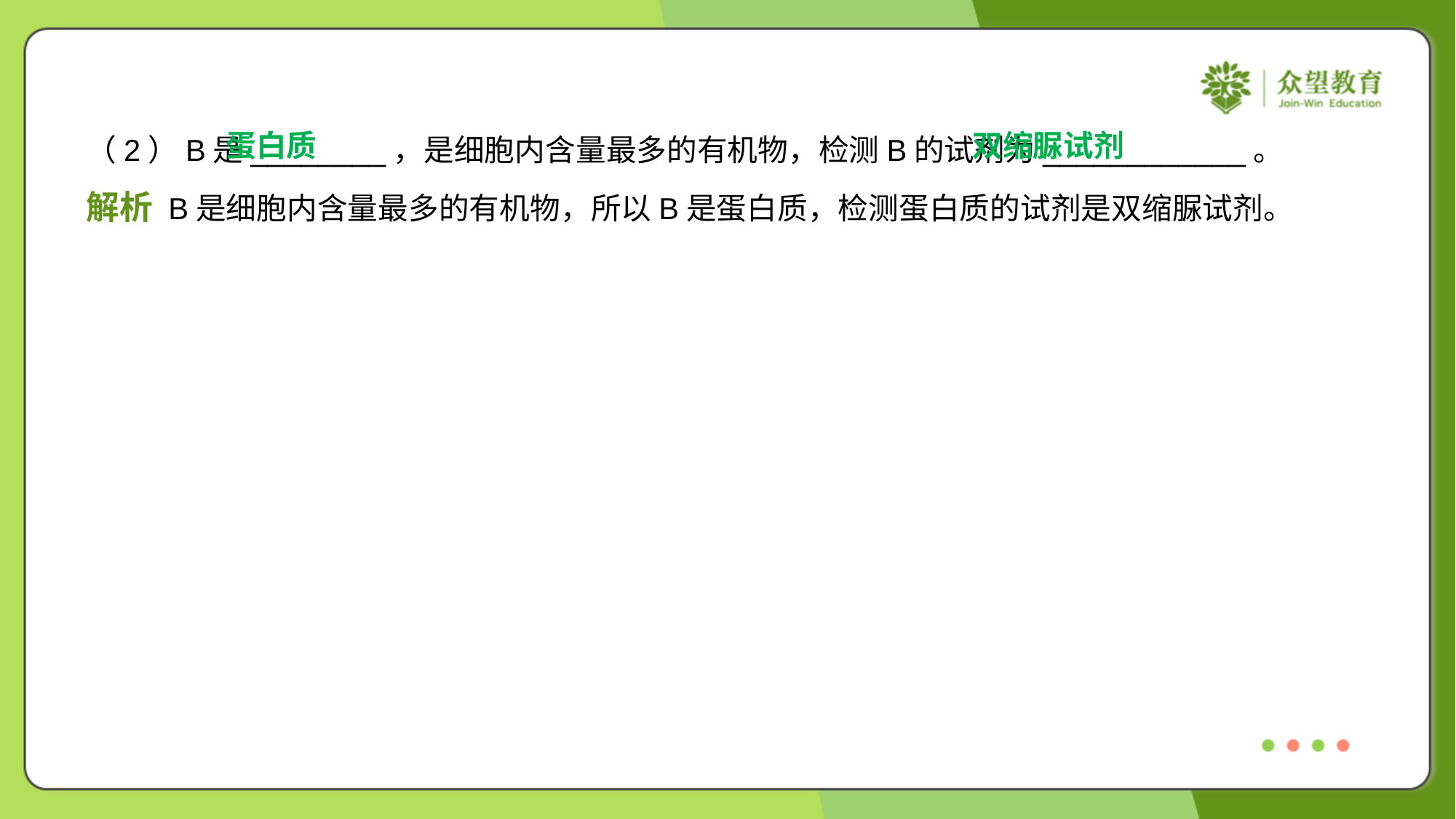

蛋白质
双缩脲试剂
（2）B是________，是细胞内含量最多的有机物，检测B的试剂为____________。
解析 B是细胞内含量最多的有机物，所以B是蛋白质，检测蛋白质的试剂是双缩脲试剂。